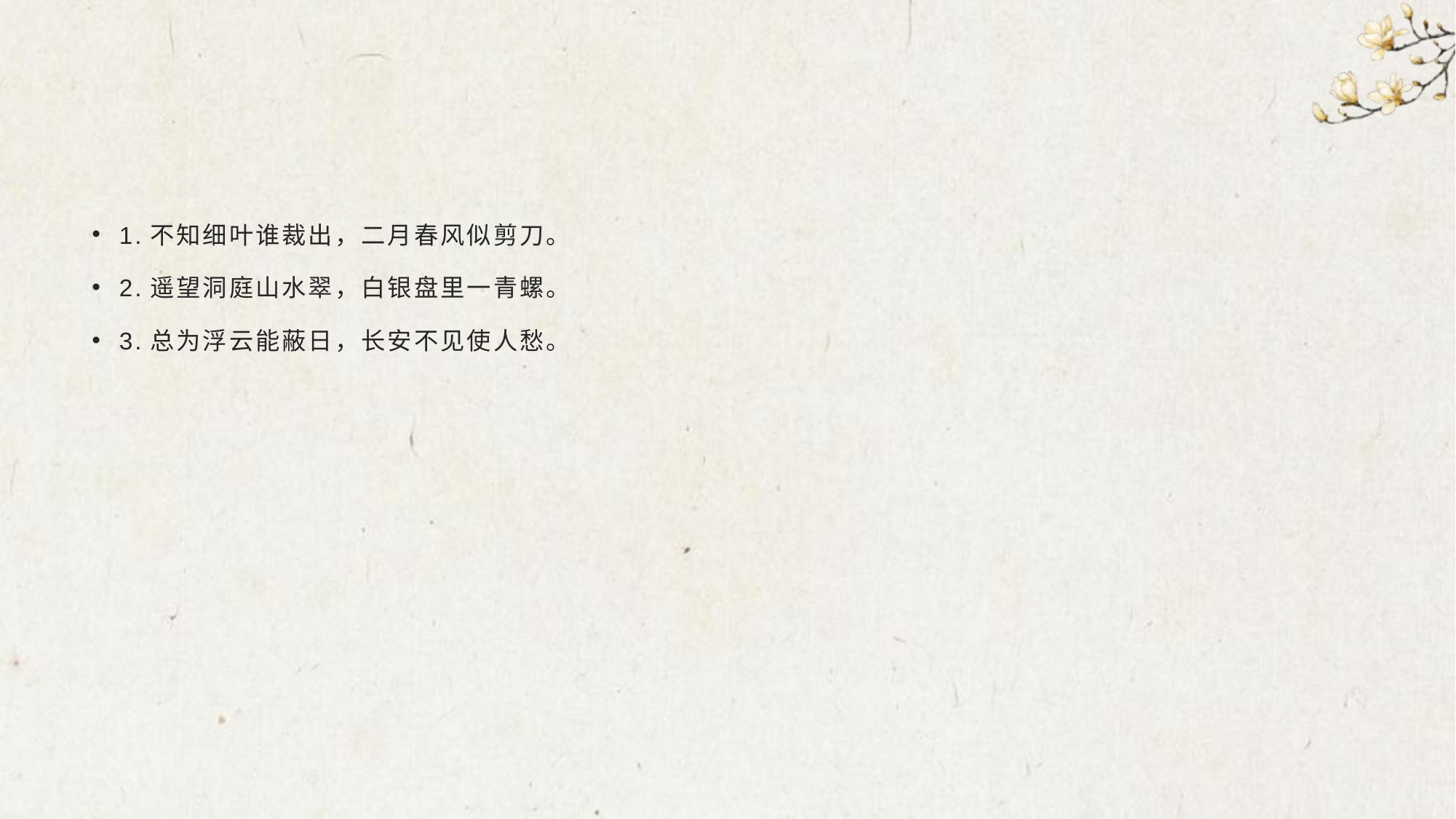

#

1.不知细叶谁裁出，二月春风似剪刀。
2.遥望洞庭山水翠，白银盘里一青螺。
3.总为浮云能蔽日，长安不见使人愁。